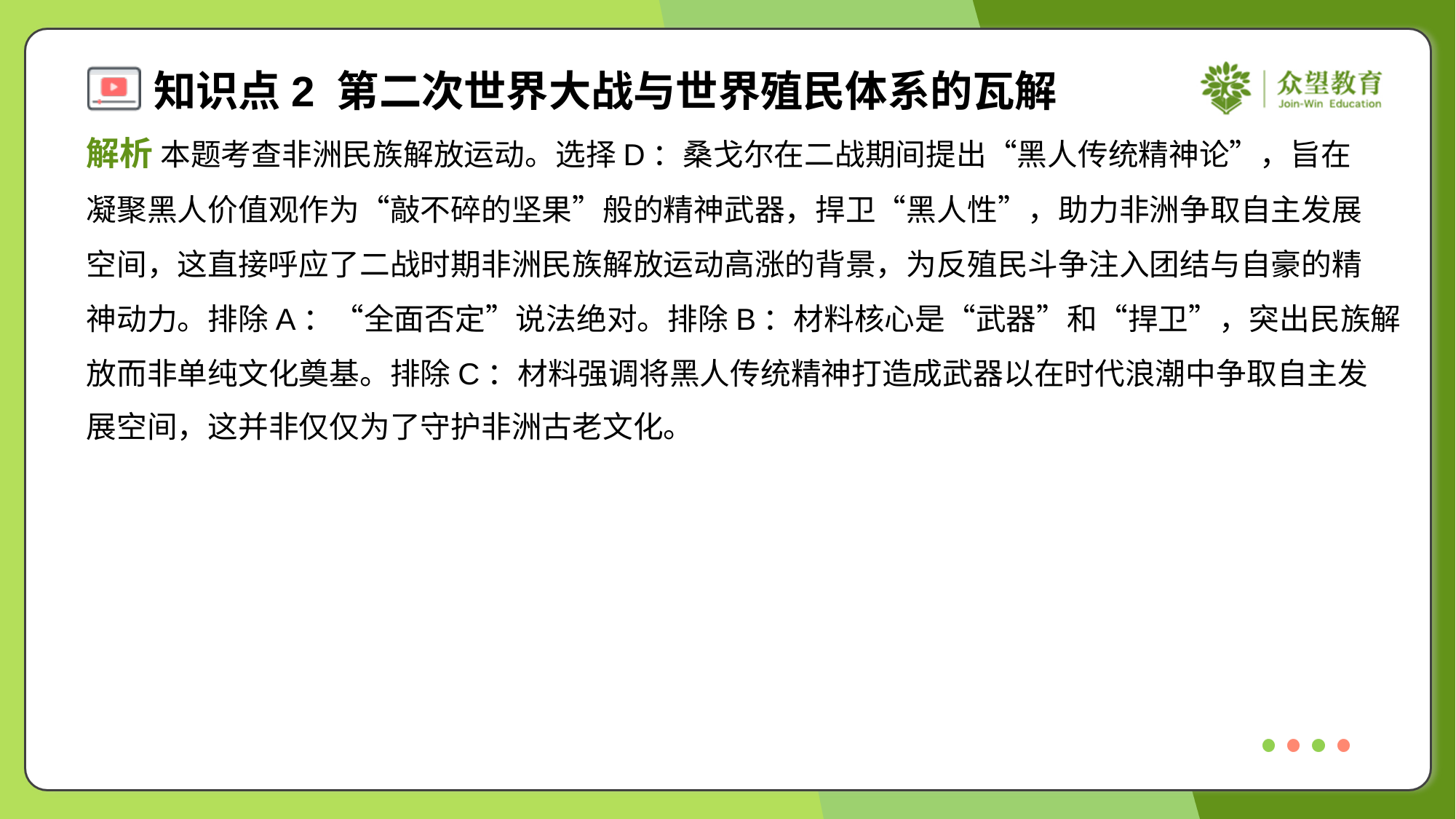

解析 本题考查非洲民族解放运动。选择D：桑戈尔在二战期间提出“黑人传统精神论”，旨在
凝聚黑人价值观作为“敲不碎的坚果”般的精神武器，捍卫“黑人性”，助力非洲争取自主发展
空间，这直接呼应了二战时期非洲民族解放运动高涨的背景，为反殖民斗争注入团结与自豪的精
神动力。排除A：“全面否定”说法绝对。排除B：材料核心是“武器”和“捍卫”，突出民族解
放而非单纯文化奠基。排除C：材料强调将黑人传统精神打造成武器以在时代浪潮中争取自主发
展空间，这并非仅仅为了守护非洲古老文化。